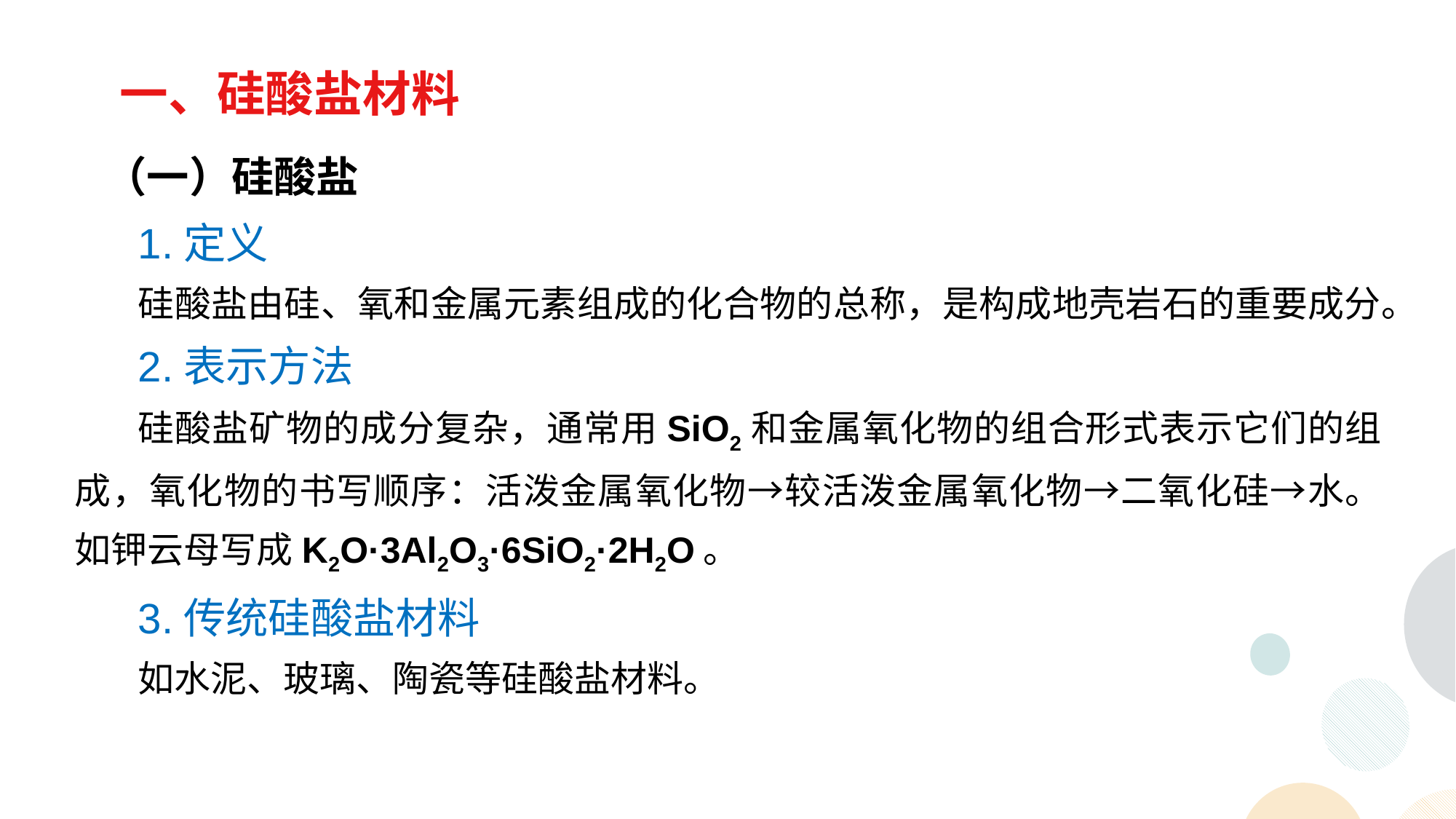

一、硅酸盐材料
  （一）硅酸盐
1.定义
硅酸盐由硅、氧和金属元素组成的化合物的总称，是构成地壳岩石的重要成分。
2.表示方法
硅酸盐矿物的成分复杂，通常用SiO2和金属氧化物的组合形式表示它们的组成，氧化物的书写顺序：活泼金属氧化物→较活泼金属氧化物→二氧化硅→水。如钾云母写成K2O·3Al2O3·6SiO2·2H2O。
3.传统硅酸盐材料
如水泥、玻璃、陶瓷等硅酸盐材料。